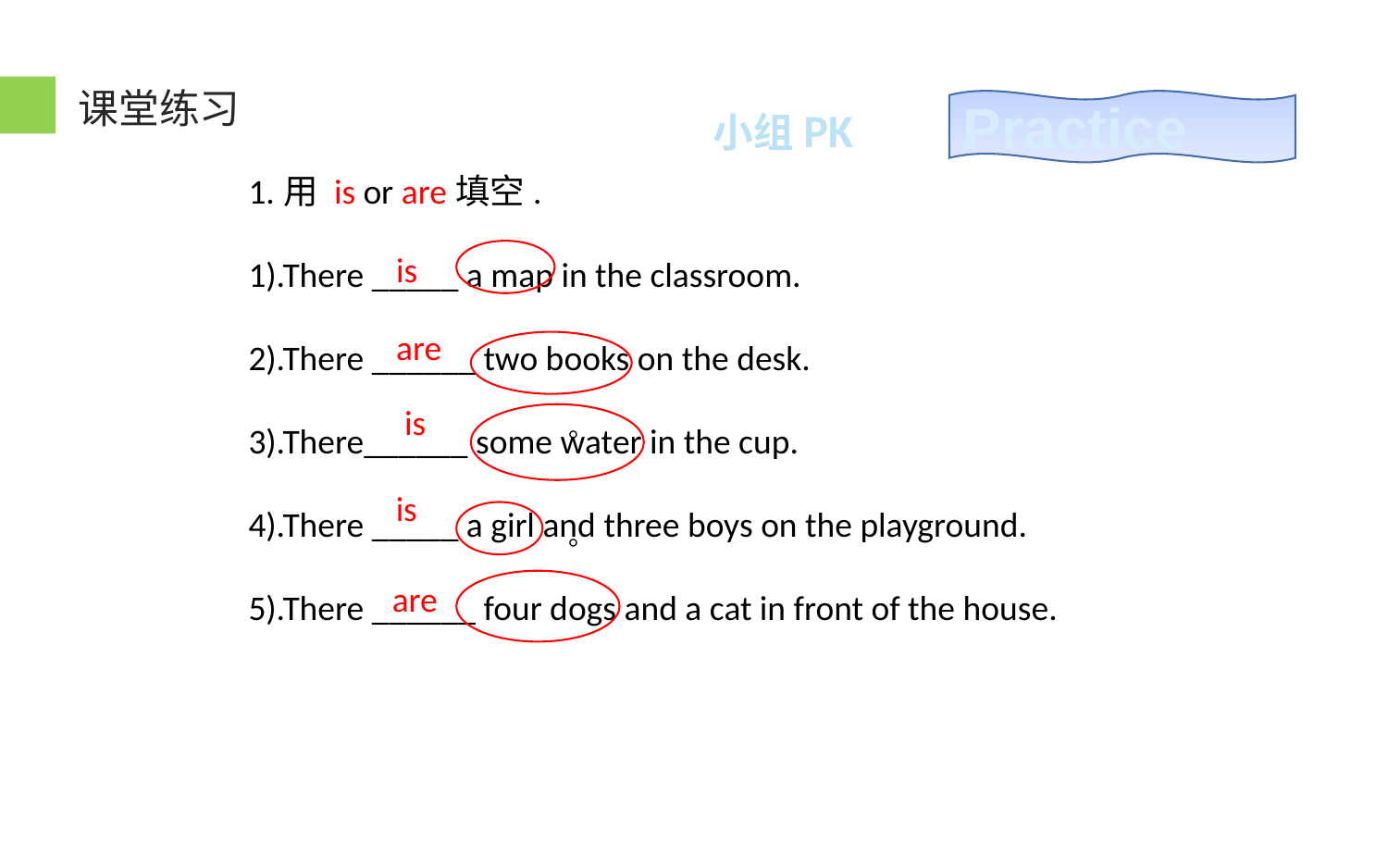

课堂练习
Practice
小组PK
1.用 is or are填空.

1).There _____ a map in the classroom.

2).There ______ two books on the desk.

3).There______ some water in the cup.

4).There _____ a girl and three boys on the playground.

5).There ______ four dogs and a cat in front of the house.

is

are

is

。
is

。

are